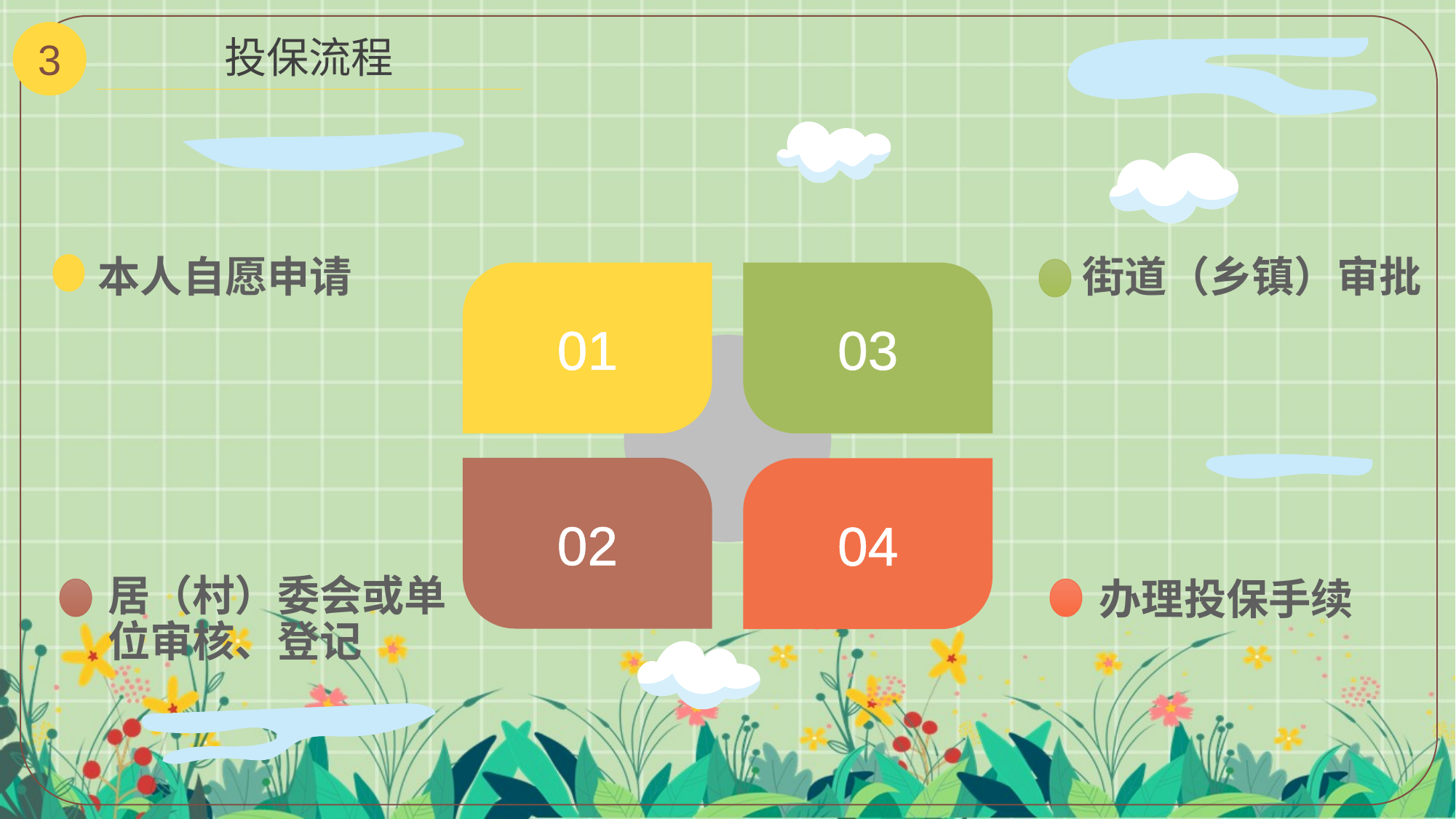

3
投保流程

本人自愿申请
街道（乡镇）审批

01
03

02
04
居（村）委会或单位审核、登记
办理投保手续